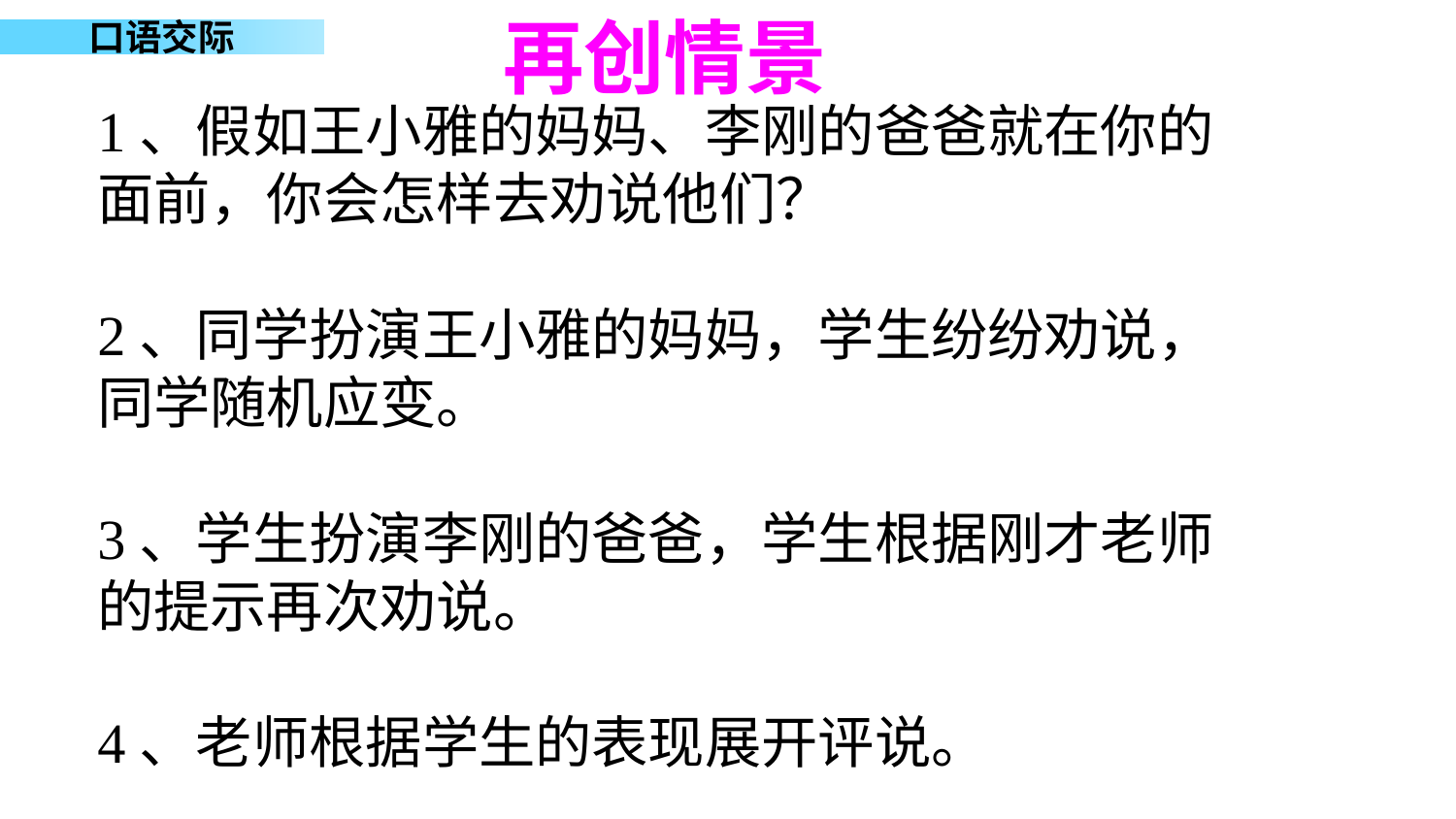

再创情景
1、假如王小雅的妈妈、李刚的爸爸就在你的面前，你会怎样去劝说他们？

2、同学扮演王小雅的妈妈，学生纷纷劝说，同学随机应变。

3、学生扮演李刚的爸爸，学生根据刚才老师的提示再次劝说。

4、老师根据学生的表现展开评说。